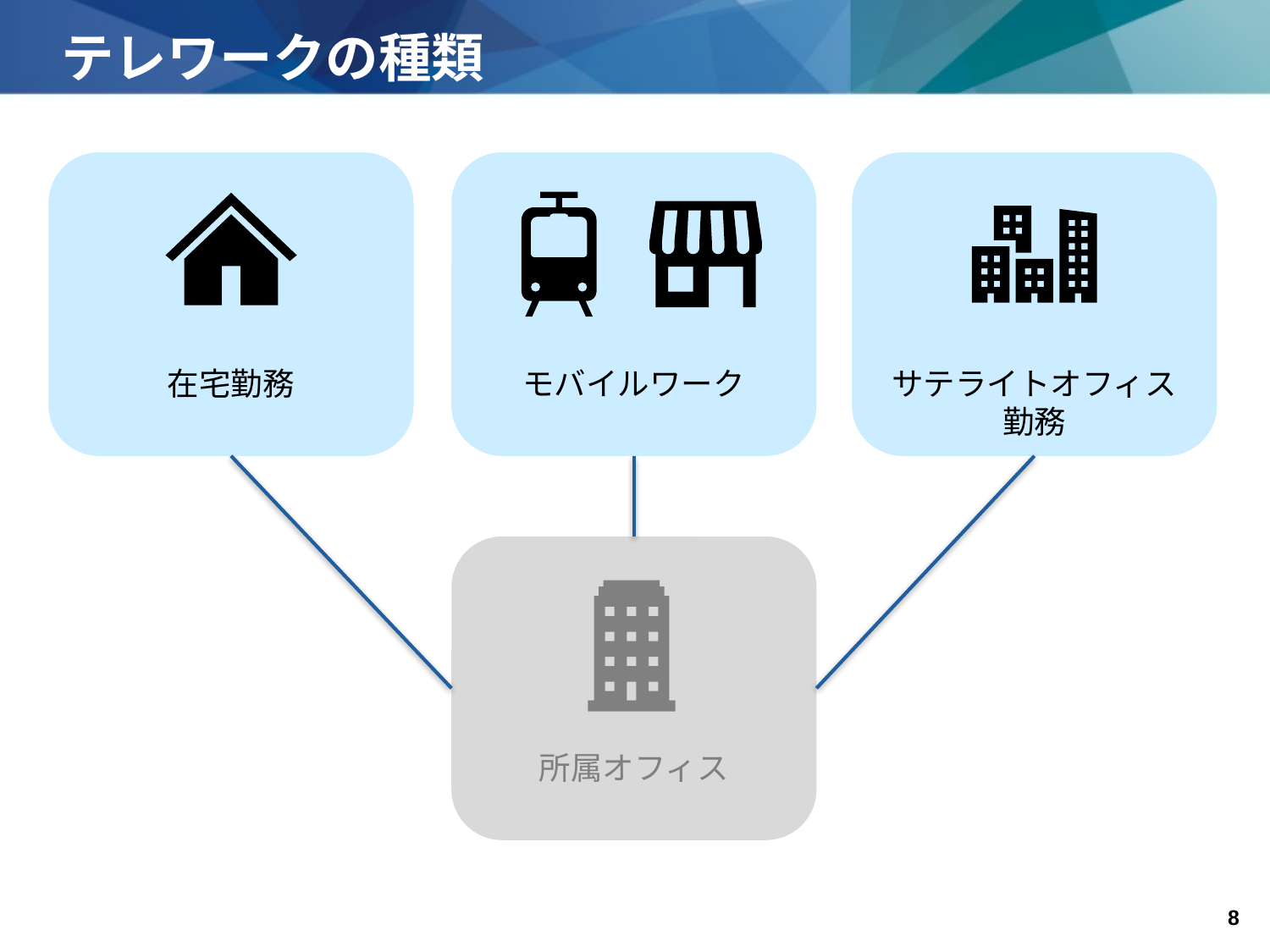

# テレワークの種類

在宅勤務

モバイルワーク

サテライトオフィス勤務

所属オフィス